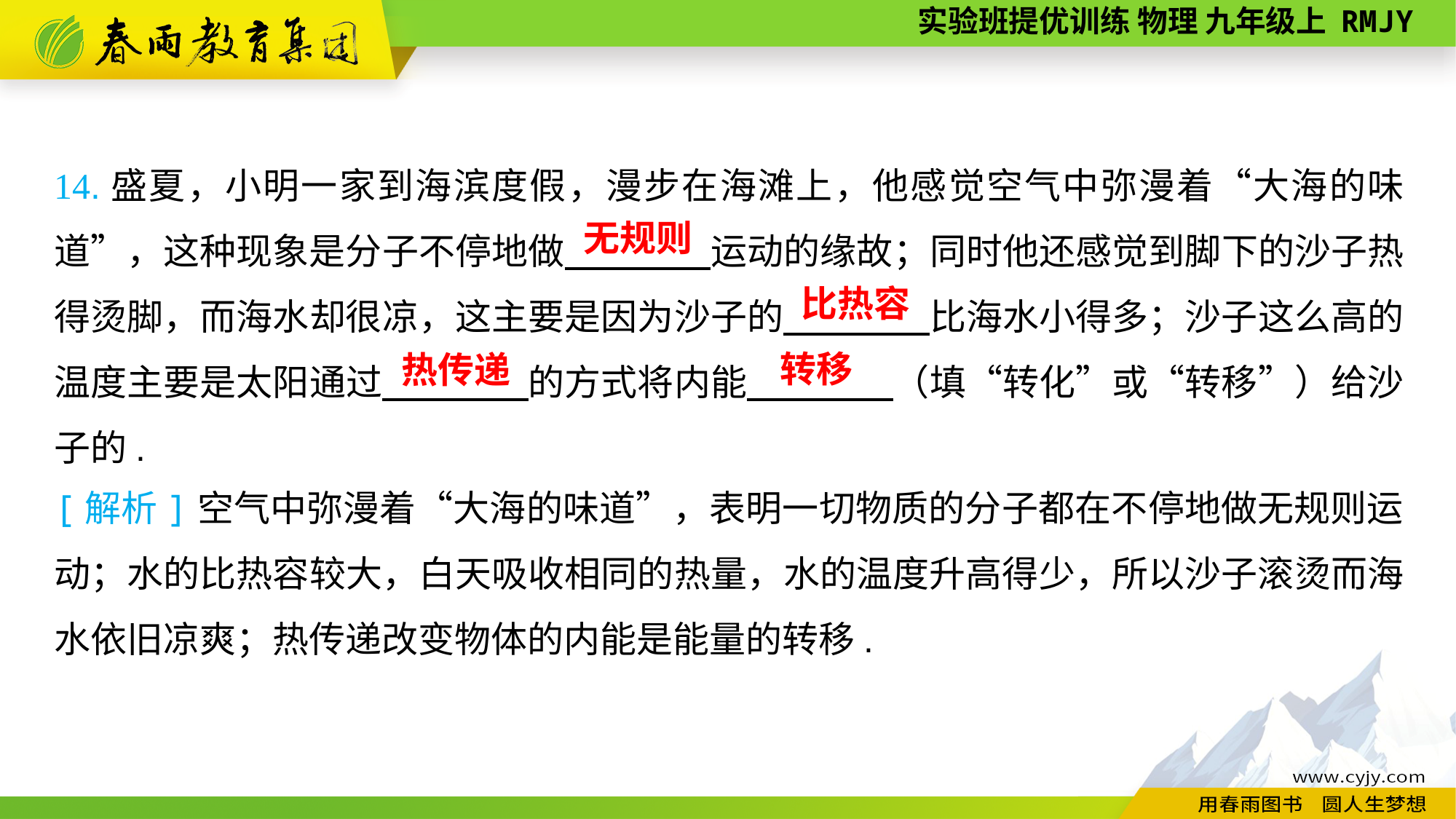

14.盛夏，小明一家到海滨度假，漫步在海滩上，他感觉空气中弥漫着“大海的味道”，这种现象是分子不停地做　　　　运动的缘故；同时他还感觉到脚下的沙子热得烫脚，而海水却很凉，这主要是因为沙子的　　　　比海水小得多；沙子这么高的温度主要是太阳通过　　　　的方式将内能　　　　（填“转化”或“转移”）给沙子的.
无规则
比热容
转移
热传递
[解析]空气中弥漫着“大海的味道”，表明一切物质的分子都在不停地做无规则运动；水的比热容较大，白天吸收相同的热量，水的温度升高得少，所以沙子滚烫而海水依旧凉爽；热传递改变物体的内能是能量的转移.